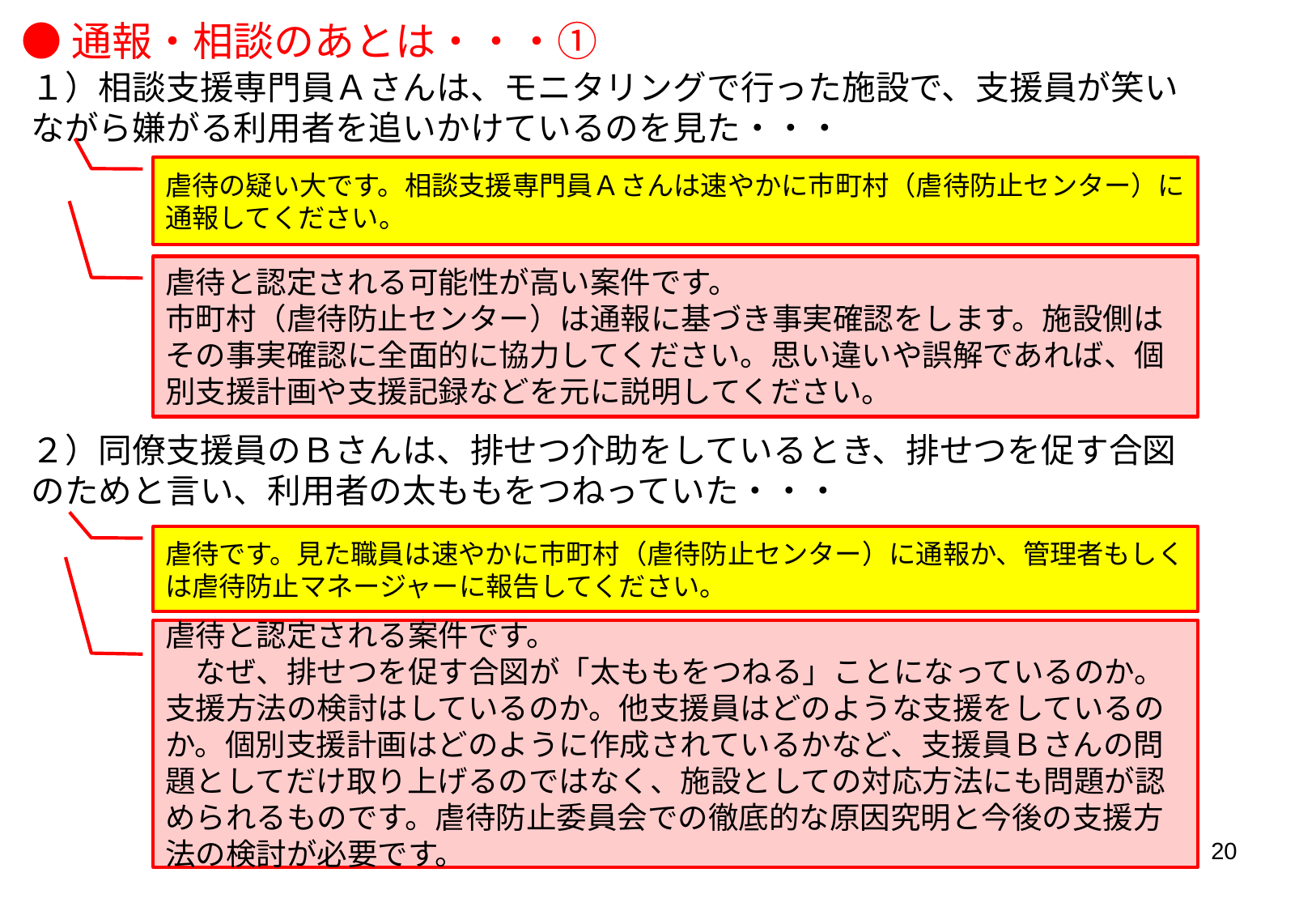

●通報・相談のあとは・・・①
１）相談支援専門員Ａさんは、モニタリングで行った施設で、支援員が笑いながら嫌がる利用者を追いかけているのを見た・・・
虐待の疑い大です。相談支援専門員Ａさんは速やかに市町村（虐待防止センター）に通報してください。
虐待と認定される可能性が高い案件です。
市町村（虐待防止センター）は通報に基づき事実確認をします。施設側はその事実確認に全面的に協力してください。思い違いや誤解であれば、個別支援計画や支援記録などを元に説明してください。
２）同僚支援員のＢさんは、排せつ介助をしているとき、排せつを促す合図のためと言い、利用者の太ももをつねっていた・・・
虐待です。見た職員は速やかに市町村（虐待防止センター）に通報か、管理者もしくは虐待防止マネージャーに報告してください。
虐待と認定される案件です。
　なぜ、排せつを促す合図が「太ももをつねる」ことになっているのか。支援方法の検討はしているのか。他支援員はどのような支援をしているのか。個別支援計画はどのように作成されているかなど、支援員Ｂさんの問題としてだけ取り上げるのではなく、施設としての対応方法にも問題が認められるものです。虐待防止委員会での徹底的な原因究明と今後の支援方法の検討が必要です。
20